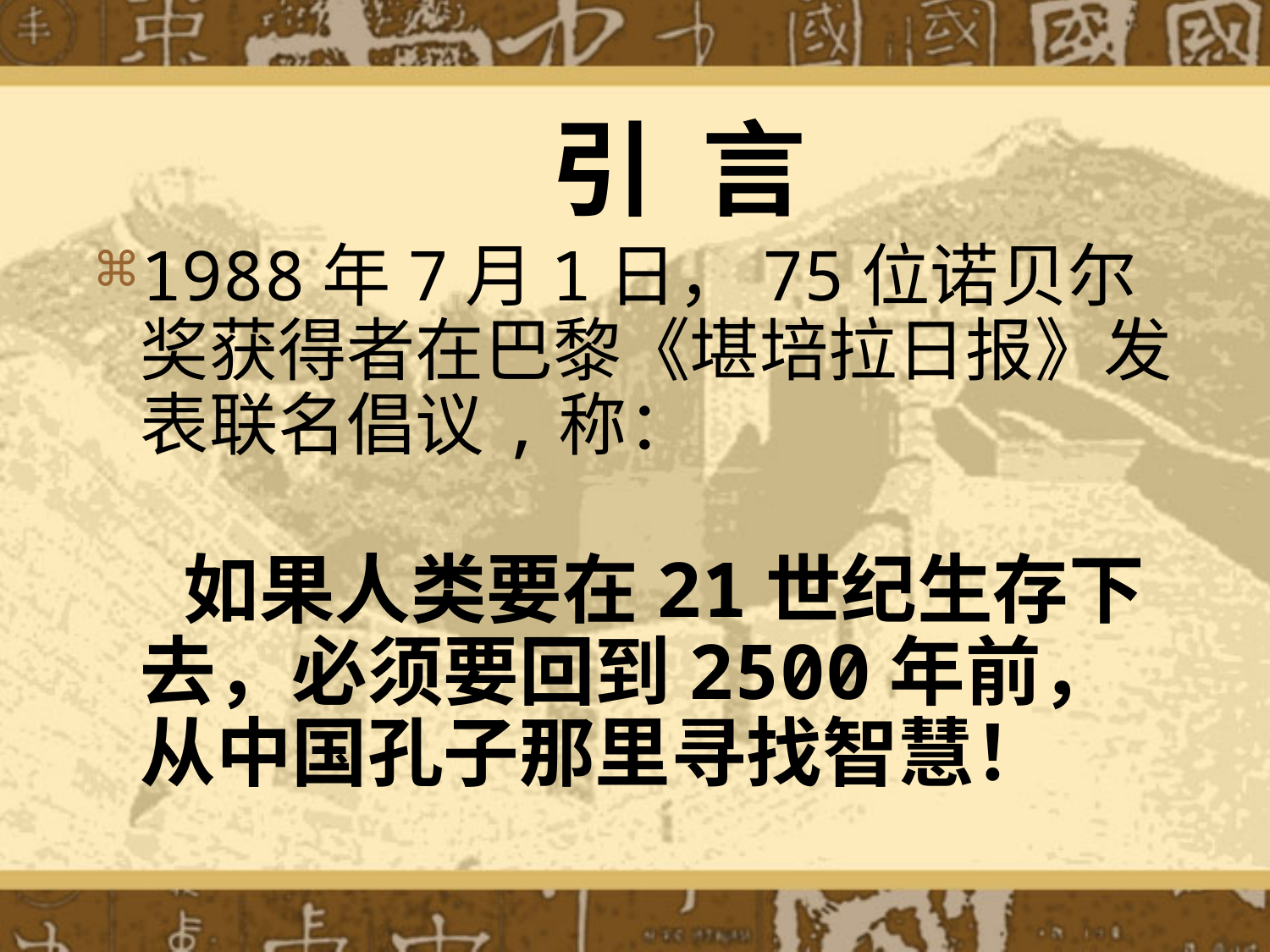

# 引  言
1988年7月1日，75位诺贝尔奖获得者在巴黎《堪培拉日报》发表联名倡议,称：

      如果人类要在21世纪生存下去，必须要回到2500年前，从中国孔子那里寻找智慧！